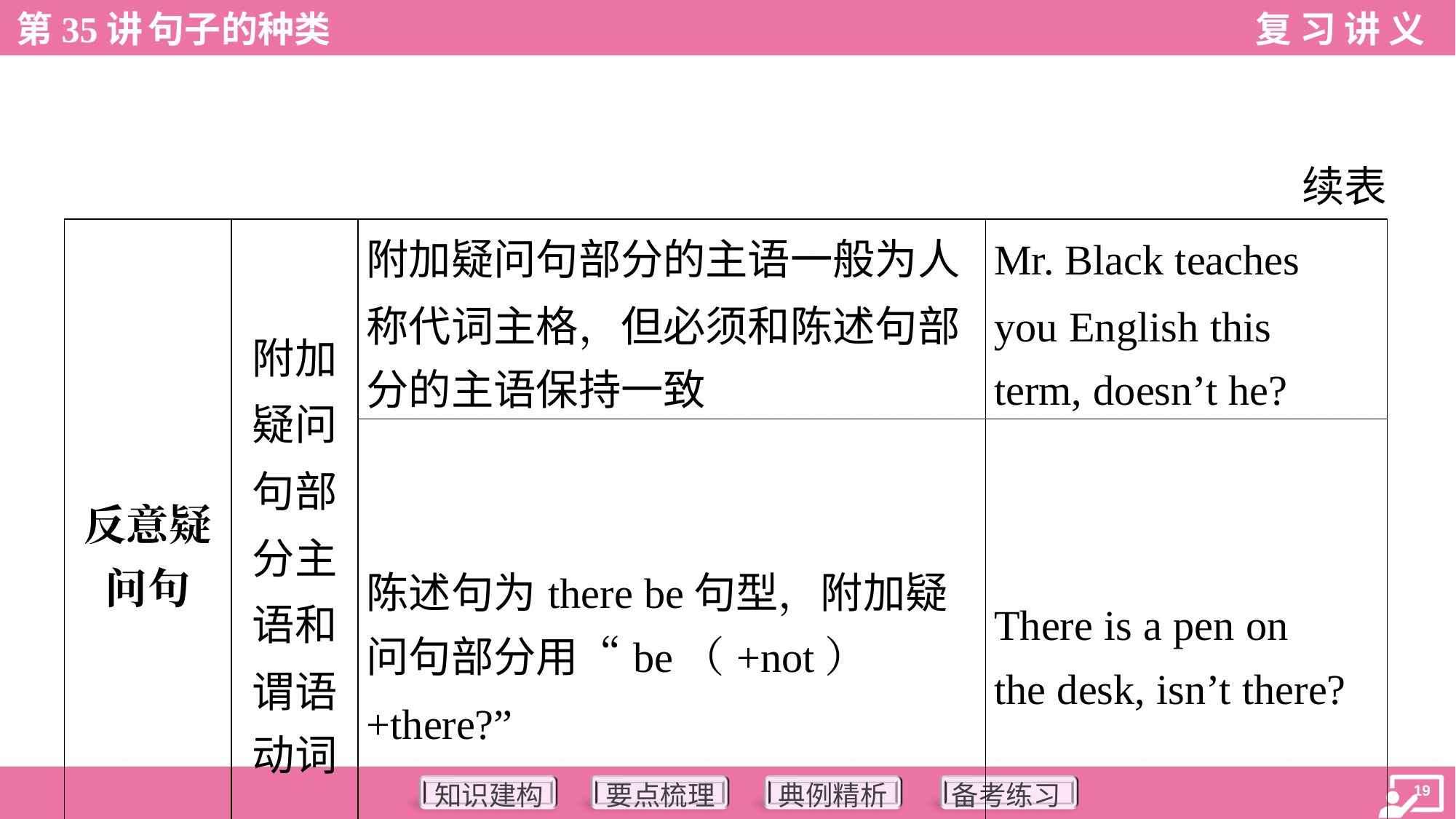

续表
| 反意疑 问句 | 附加 疑问 句部 分主 语和 谓语 动词 | 附加疑问句部分的主语一般为人 称代词主格，但必须和陈述句部 分的主语保持一致 | Mr. Black teaches you English this term, doesn’t he? |
| --- | --- | --- | --- |
|  |  | 陈述句为there be句型，附加疑 问句部分用“be（+not）+there?” | There is a pen on the desk, isn’t there? |